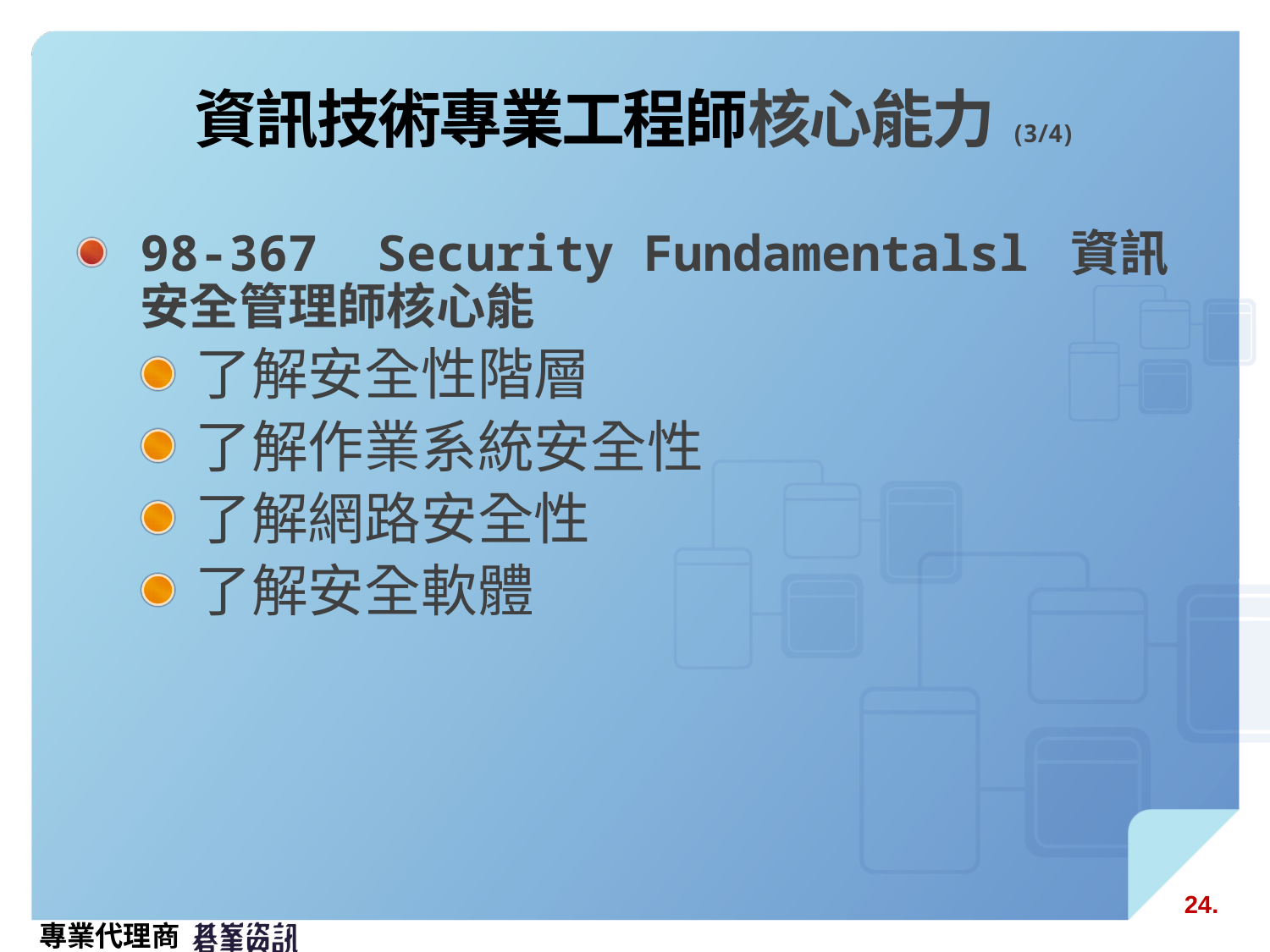

# 資訊技術專業工程師核心能力(3/4)
98-367  Security Fundamentalsl 資訊安全管理師核心能
了解安全性階層
了解作業系統安全性
了解網路安全性
了解安全軟體
24.